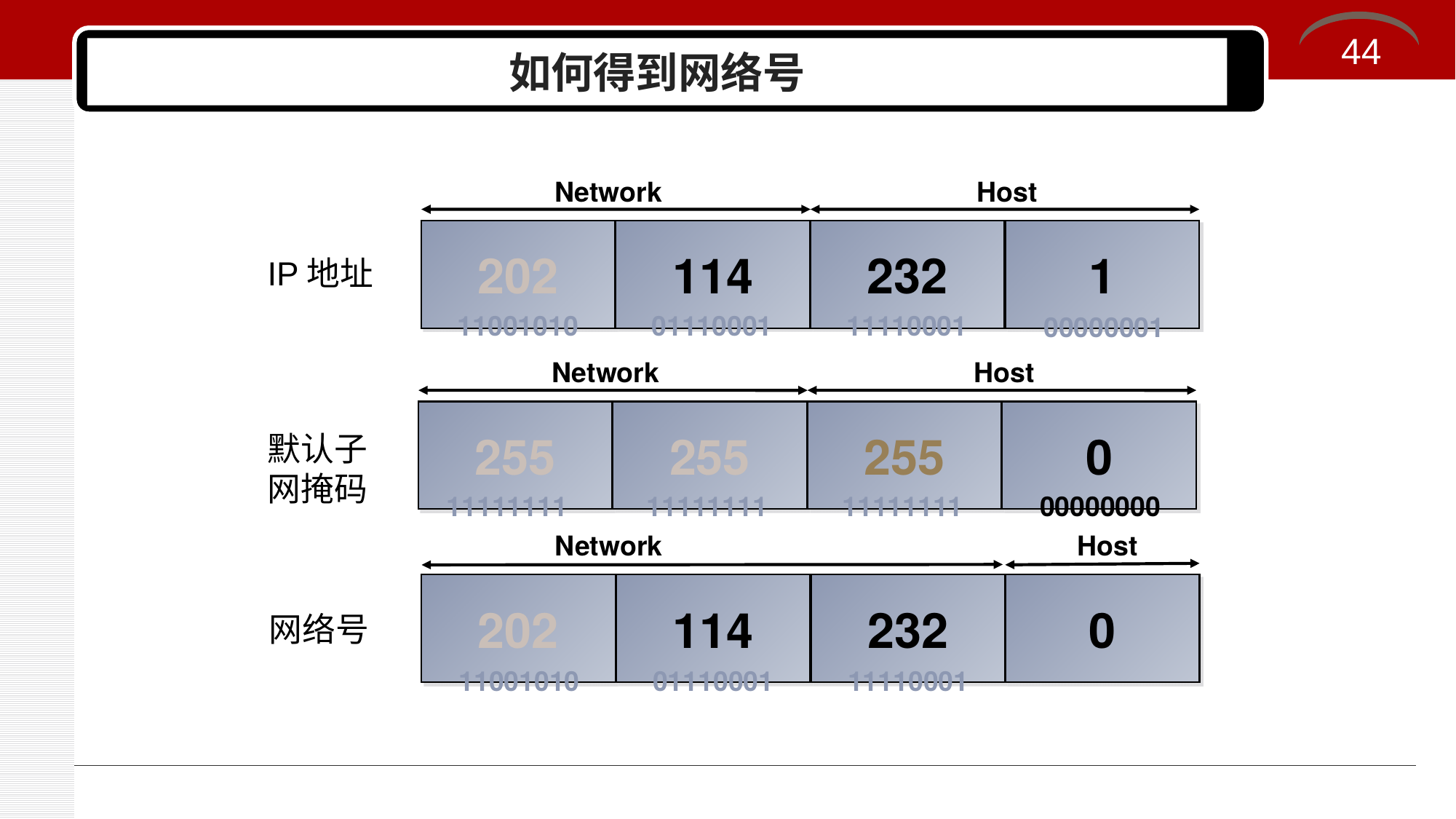

44
# 如何得到网络号
Network
Host

202
114
232
1
IP地址
 11001010
 01110001
 11110001
 00000001
Network
Host

255
255
255
0
 11111111
 11111111
11111111
00000000
默认子网掩码
Network
Host

202
114
232
0
网络号
 11001010
 01110001
 11110001